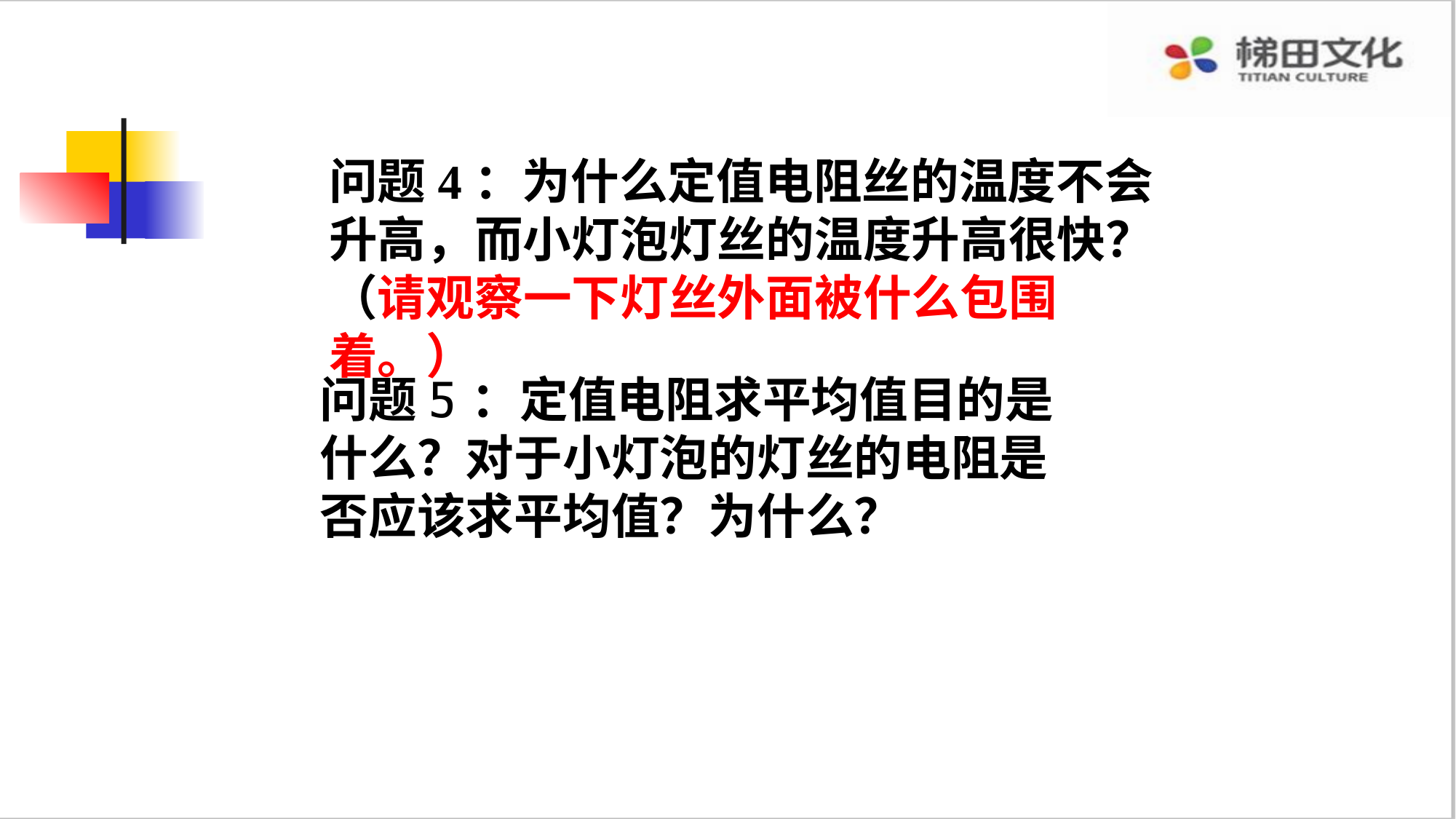

问题4：为什么定值电阻丝的温度不会升高，而小灯泡灯丝的温度升高很快？（请观察一下灯丝外面被什么包围着。）
问题5：定值电阻求平均值目的是什么？对于小灯泡的灯丝的电阻是否应该求平均值？为什么？